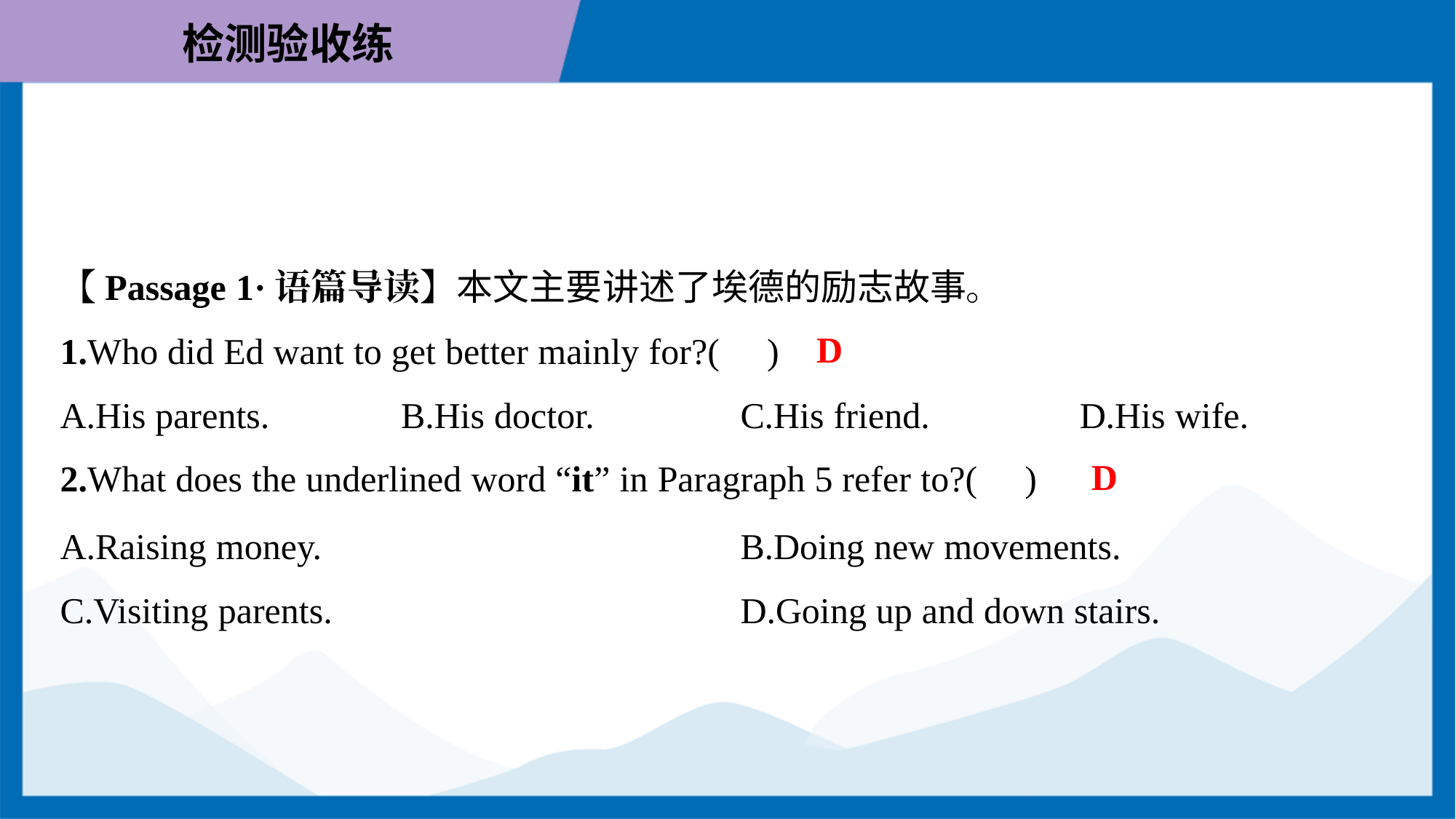

【Passage 1·语篇导读】本文主要讲述了埃德的励志故事。
D
1.Who did Ed want to get better mainly for?(     )
A.His parents.	B.His doctor.	C.His friend.	D.His wife.
D
2.What does the underlined word “it” in Paragraph 5 refer to?(     )
A.Raising money.	B.Doing new movements.
C.Visiting parents.	D.Going up and down stairs.